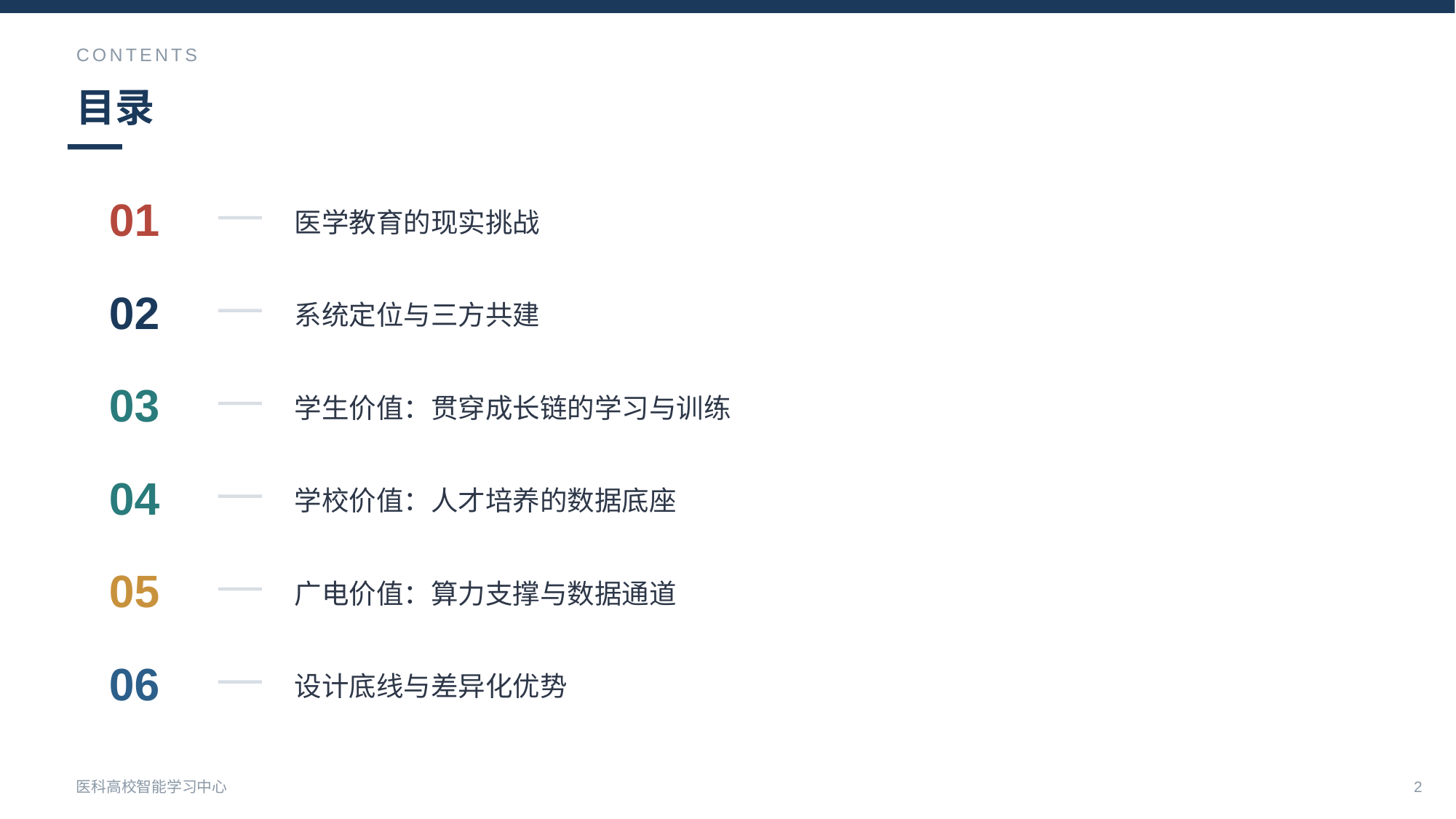

CONTENTS
目录

01
医学教育的现实挑战

02
系统定位与三方共建

03
学生价值：贯穿成长链的学习与训练

04
学校价值：人才培养的数据底座

05
广电价值：算力支撑与数据通道

06
设计底线与差异化优势

医科高校智能学习中心
2